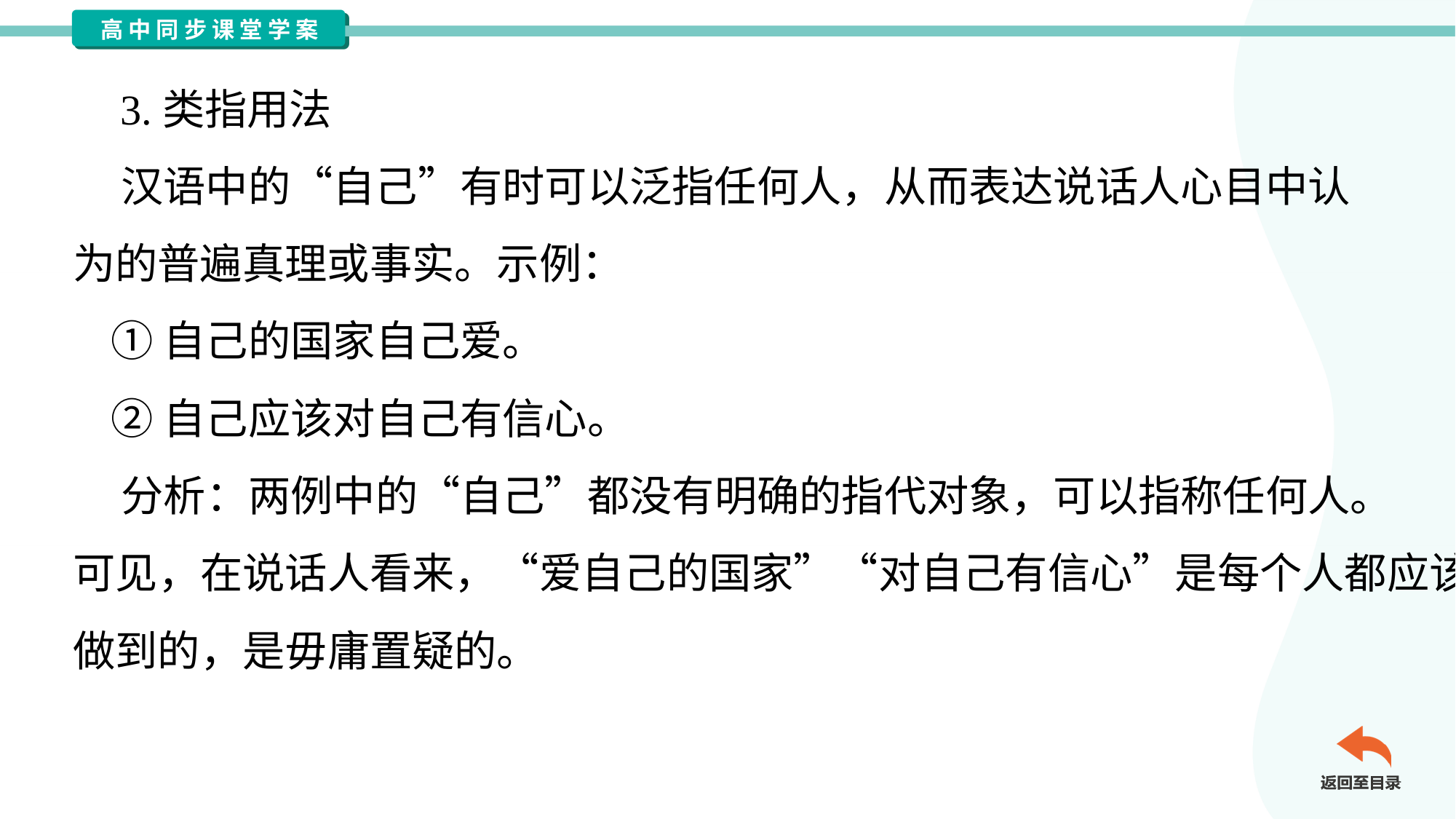

3.类指用法
    汉语中的“自己”有时可以泛指任何人，从而表达说话人心目中认
为的普遍真理或事实。示例：
    ①自己的国家自己爱。
    ②自己应该对自己有信心。
    分析：两例中的“自己”都没有明确的指代对象，可以指称任何人。
可见，在说话人看来，“爱自己的国家”“对自己有信心”是每个人都应该
做到的，是毋庸置疑的。